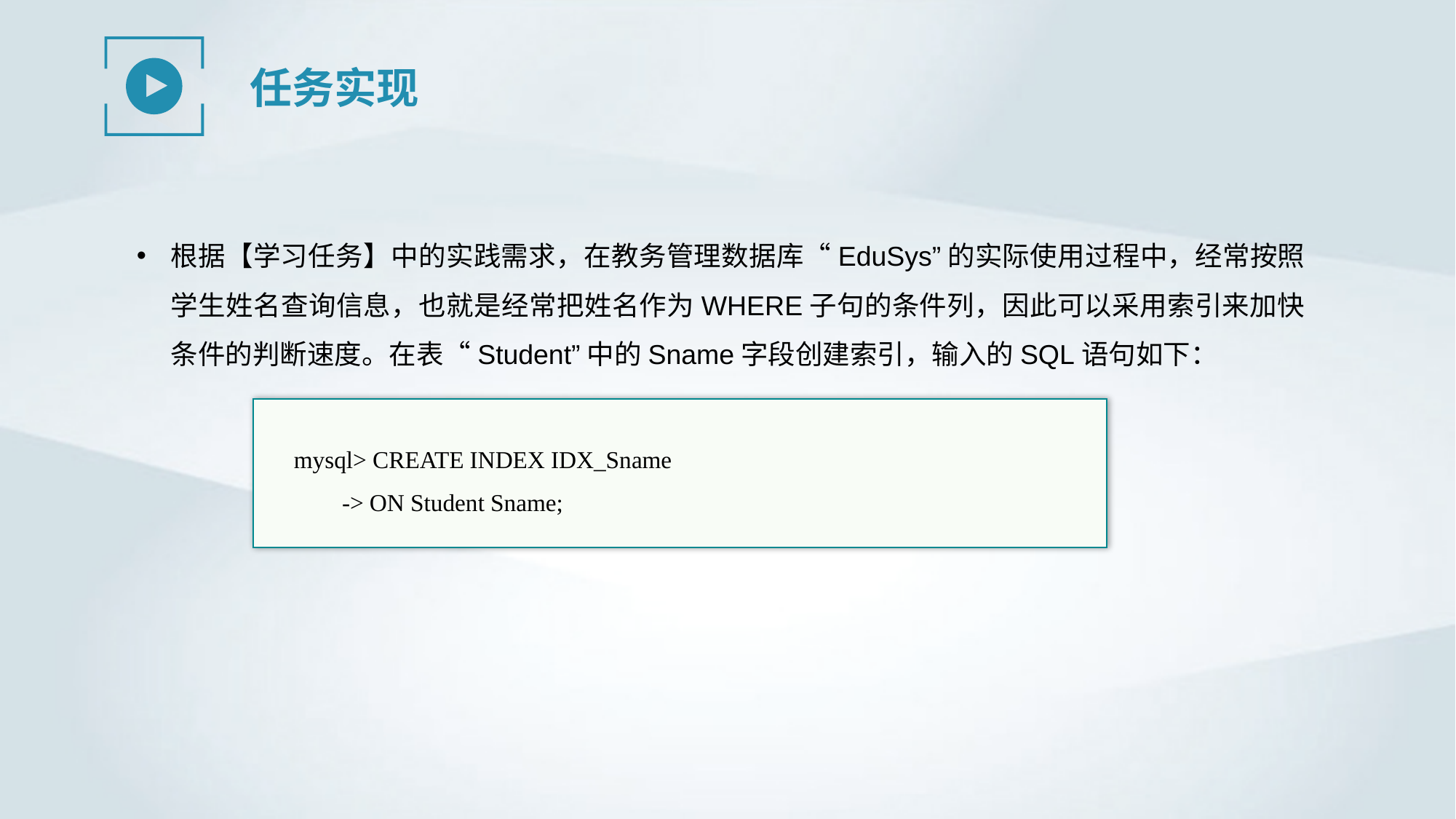

任务实现
根据【学习任务】中的实践需求，在教务管理数据库“EduSys”的实际使用过程中，经常按照学生姓名查询信息，也就是经常把姓名作为WHERE子句的条件列，因此可以采用索引来加快条件的判断速度。在表“Student”中的Sname字段创建索引，输入的SQL语句如下：
     mysql> CREATE INDEX IDX_Sname
             -> ON Student Sname;